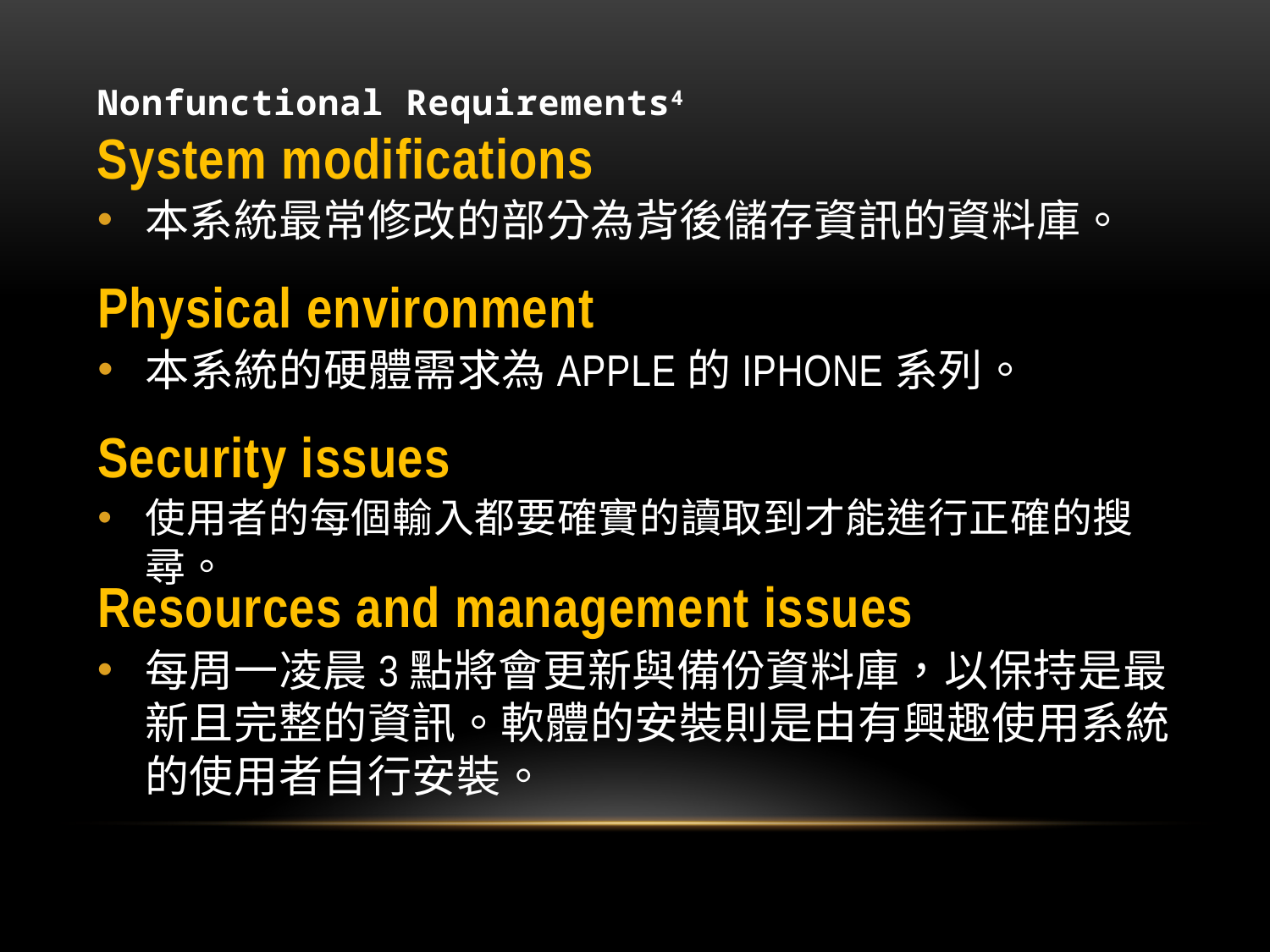

# Nonfunctional Requirements4 System modifications
本系統最常修改的部分為背後儲存資訊的資料庫。
Physical environment
本系統的硬體需求為APPLE的IPHONE系列。
Security issues
使用者的每個輸入都要確實的讀取到才能進行正確的搜尋。
Resources and management issues
每周一凌晨3點將會更新與備份資料庫，以保持是最新且完整的資訊。軟體的安裝則是由有興趣使用系統的使用者自行安裝。